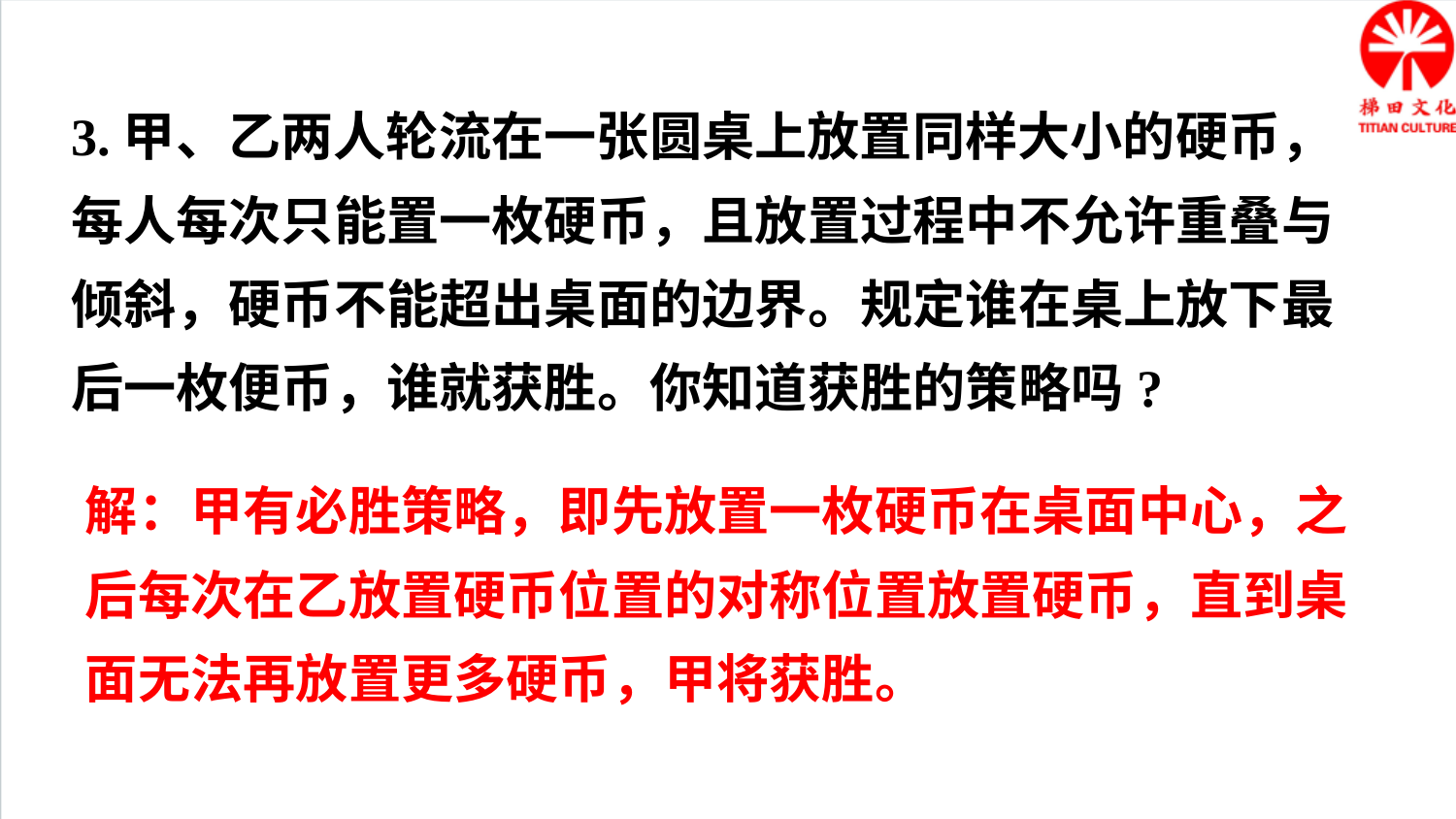

3.甲、乙两人轮流在一张圆桌上放置同样大小的硬币，每人每次只能置一枚硬币，且放置过程中不允许重叠与倾斜，硬币不能超出桌面的边界。规定谁在桌上放下最后一枚便币，谁就获胜。你知道获胜的策略吗?
解：甲有必胜策略，即先放置一枚硬币在桌面中心，之后每次在乙放置硬币位置的对称位置放置硬币，直到桌面无法再放置更多硬币，甲将获胜。